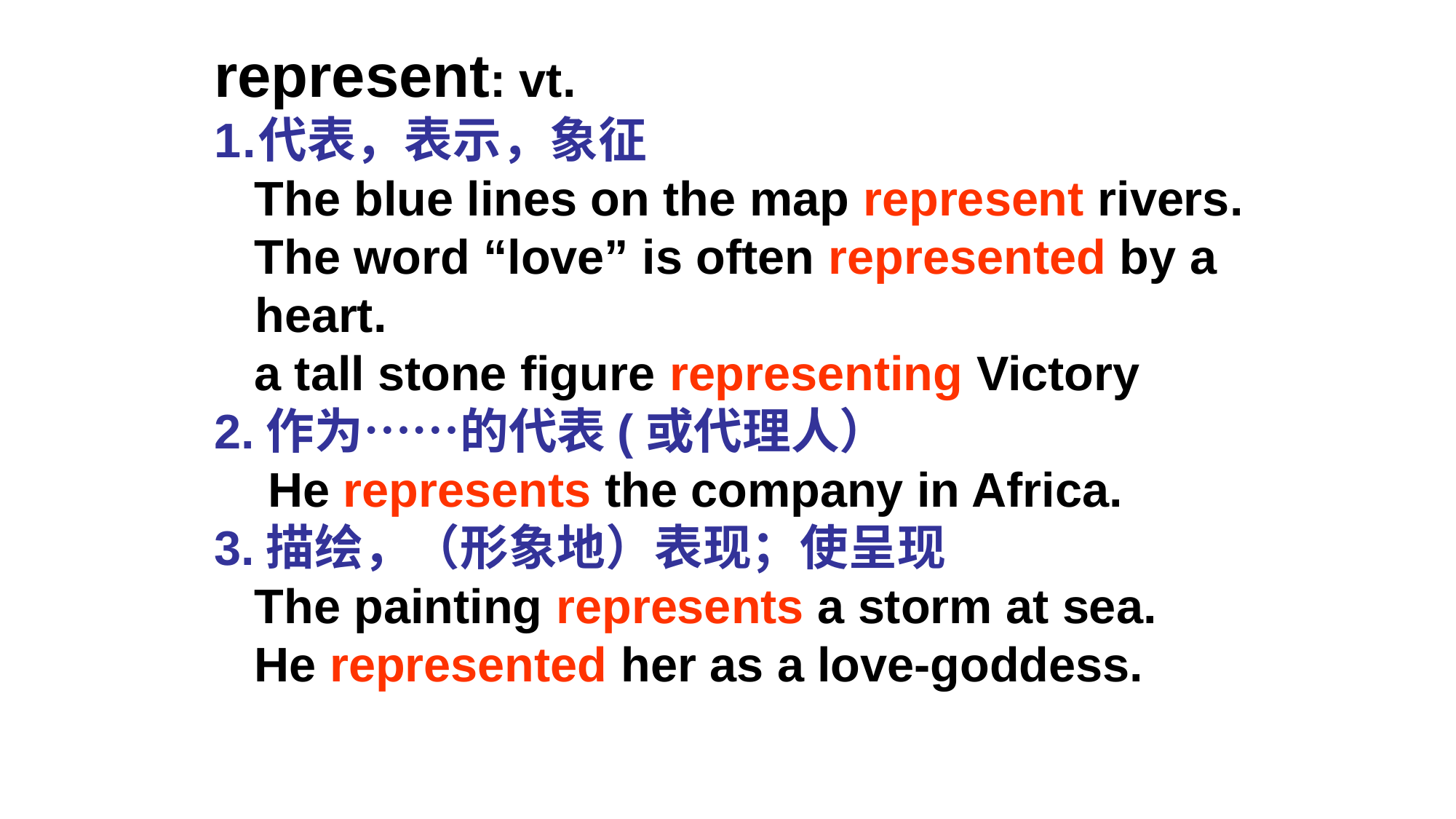

represent: vt.
代表，表示，象征
   The blue lines on the map represent rivers.
   The word “love” is often represented by a heart.
   a tall stone figure representing Victory
2.作为……的代表(或代理人）
    He represents the company in Africa.
3.描绘，（形象地）表现；使呈现
   The painting represents a storm at sea.
   He represented her as a love-goddess.